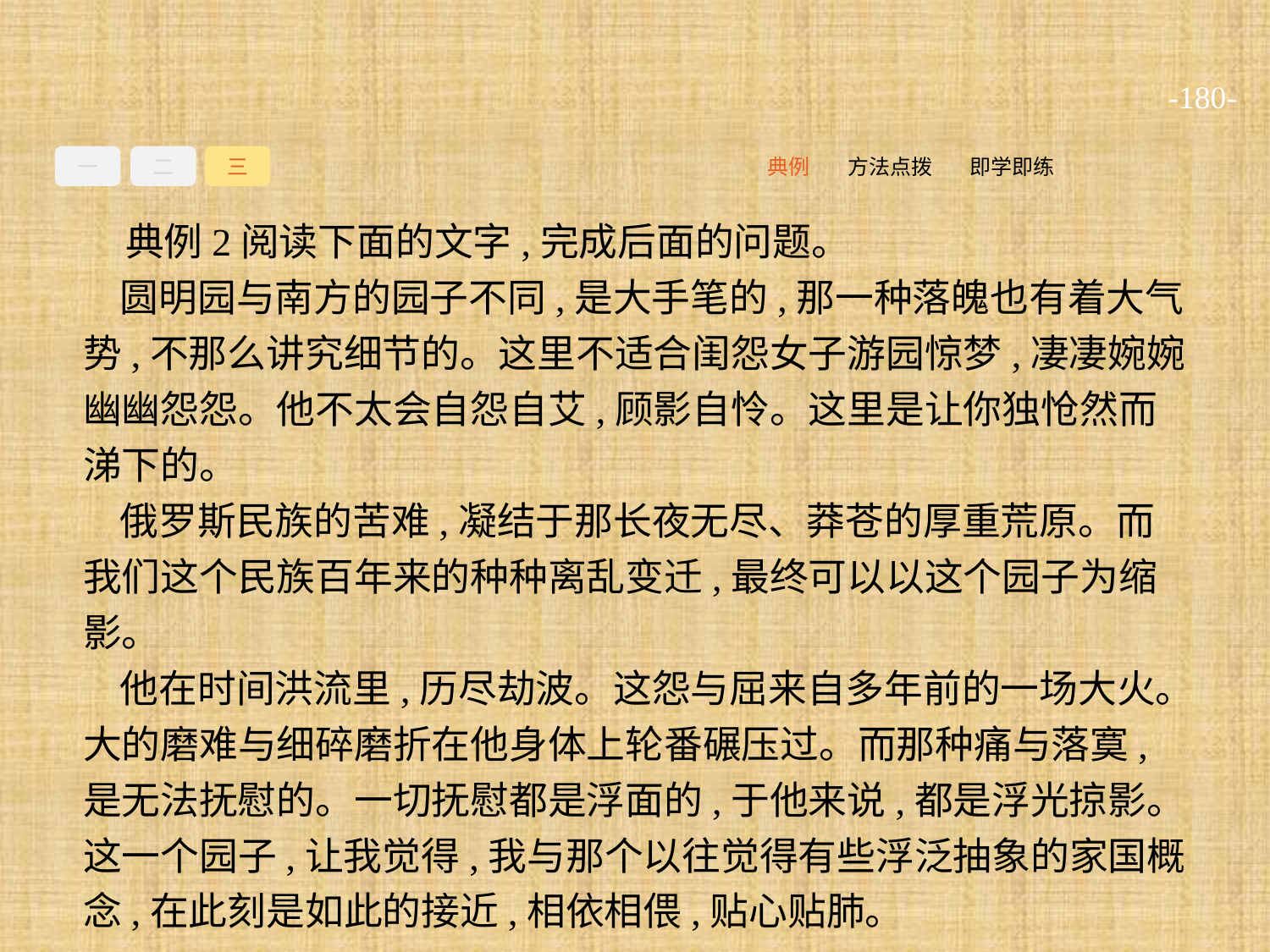

-180-
一
二
三
即学即练
方法点拨
典例
典例2阅读下面的文字,完成后面的问题。
圆明园与南方的园子不同,是大手笔的,那一种落魄也有着大气势,不那么讲究细节的。这里不适合闺怨女子游园惊梦,凄凄婉婉幽幽怨怨。他不太会自怨自艾,顾影自怜。这里是让你独怆然而涕下的。
俄罗斯民族的苦难,凝结于那长夜无尽、莽苍的厚重荒原。而我们这个民族百年来的种种离乱变迁,最终可以以这个园子为缩影。
他在时间洪流里,历尽劫波。这怨与屈来自多年前的一场大火。大的磨难与细碎磨折在他身体上轮番碾压过。而那种痛与落寞,是无法抚慰的。一切抚慰都是浮面的,于他来说,都是浮光掠影。这一个园子,让我觉得,我与那个以往觉得有些浮泛抽象的家国概念,在此刻是如此的接近,相依相偎,贴心贴肺。